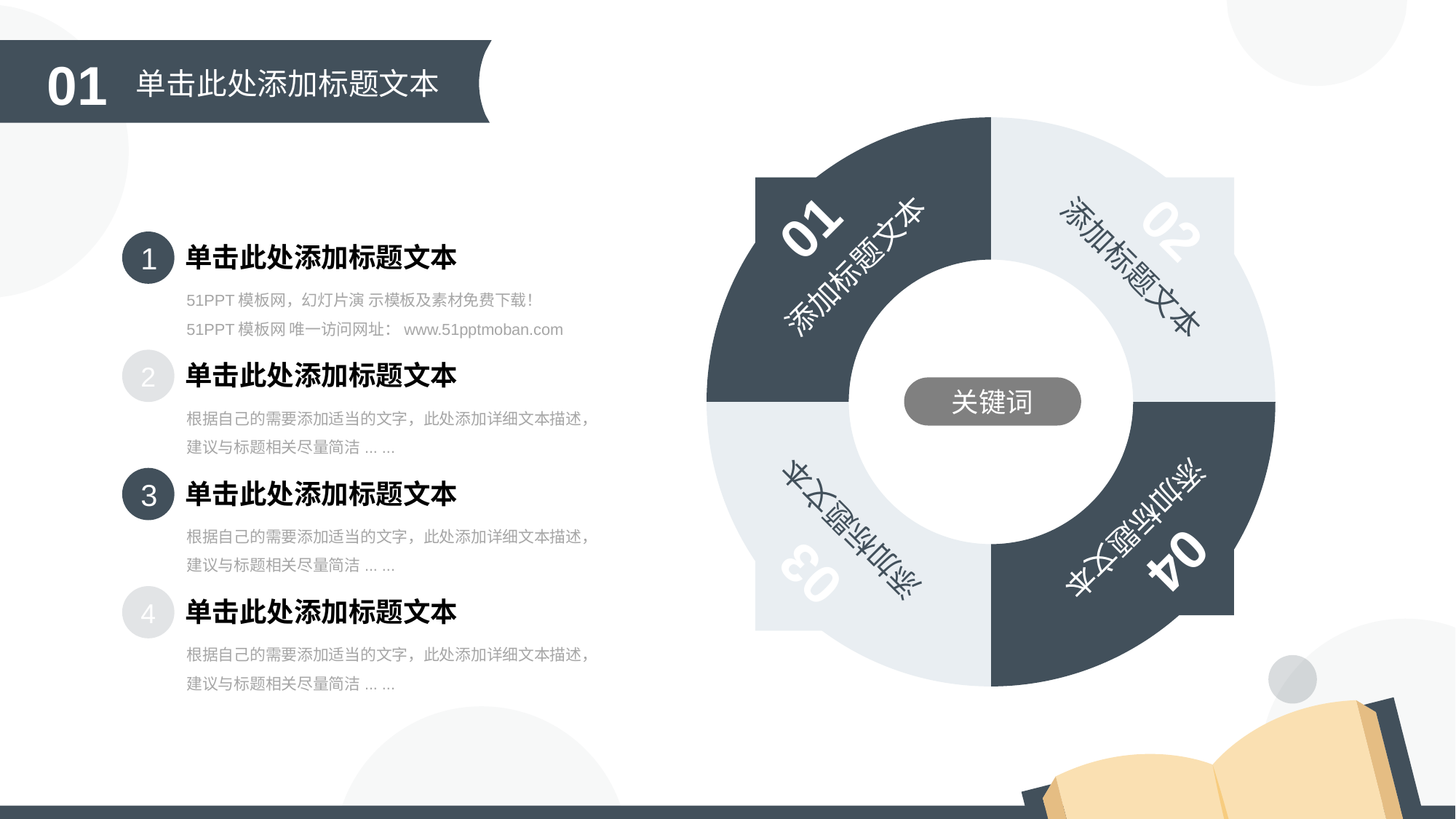

01
单击此处添加标题文本

### Chart

| Category | 销售额 |
|---|---|
| 第一季度 | 30.0 |
| 第二季度 | 30.0 |
| 第三季度 | 30.0 |
| 第四季度 | 30.0 |

01
02
1
单击此处添加标题文本
51PPT模板网，幻灯片演 示模板及素材免费下载！
51PPT模板网 唯一访问网址：www.51pptmoban.com
添加标题文本
添加标题文本
2
单击此处添加标题文本
根据自己的需要添加适当的文字，此处添加详细文本描述，建议与标题相关尽量简洁... ...
关键词
3
单击此处添加标题文本
根据自己的需要添加适当的文字，此处添加详细文本描述，建议与标题相关尽量简洁... ...
添加标题文本
添加标题文本
04

03

4
单击此处添加标题文本
根据自己的需要添加适当的文字，此处添加详细文本描述，建议与标题相关尽量简洁... ...